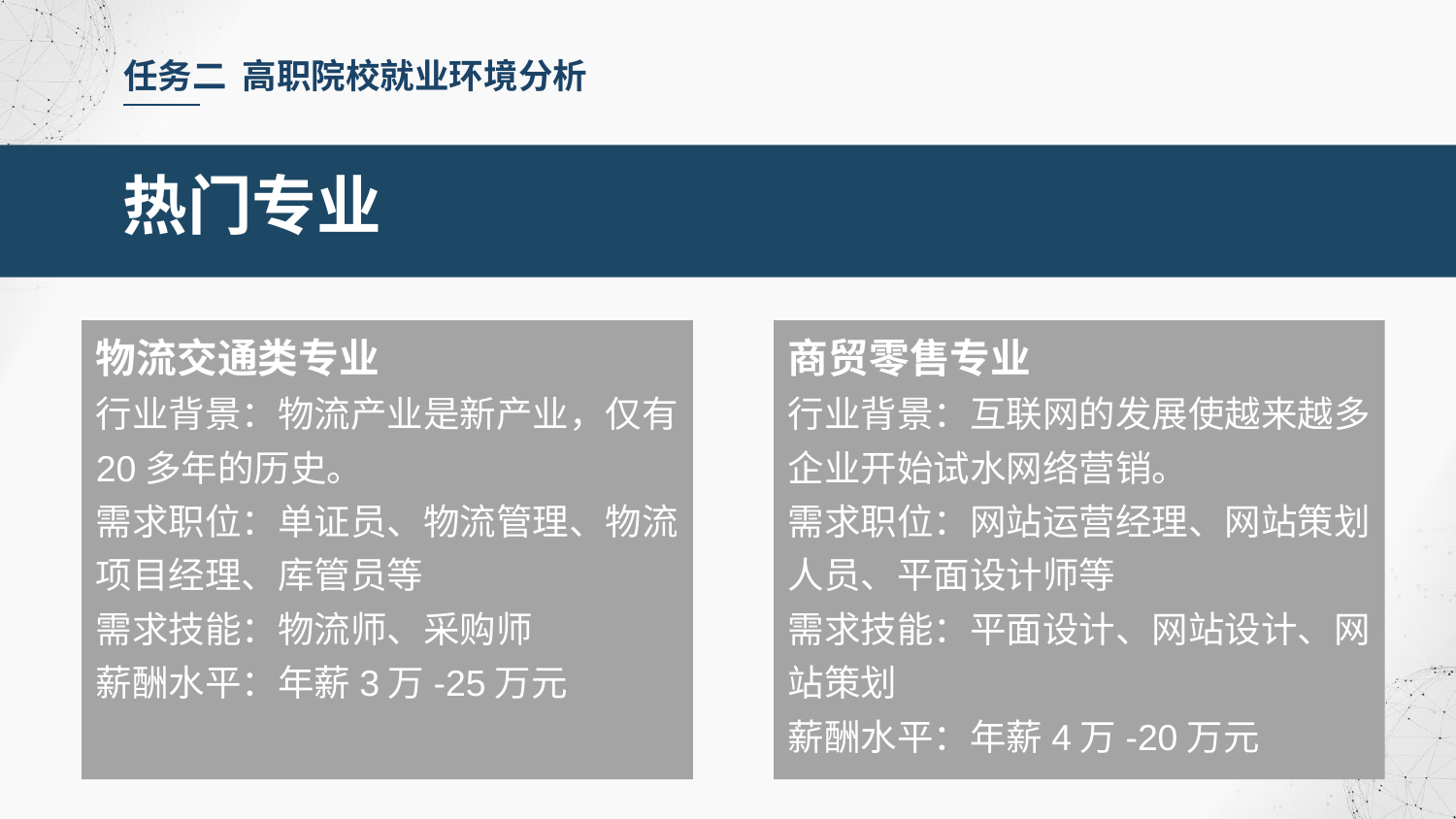

任务二  高职院校就业环境分析

热门专业
物流交通类专业
行业背景：物流产业是新产业，仅有20多年的历史。
需求职位：单证员、物流管理、物流项目经理、库管员等
需求技能：物流师、采购师
薪酬水平：年薪3万-25万元
商贸零售专业
行业背景：互联网的发展使越来越多企业开始试水网络营销。
需求职位：网站运营经理、网站策划人员、平面设计师等
需求技能：平面设计、网站设计、网站策划
薪酬水平：年薪4万-20万元